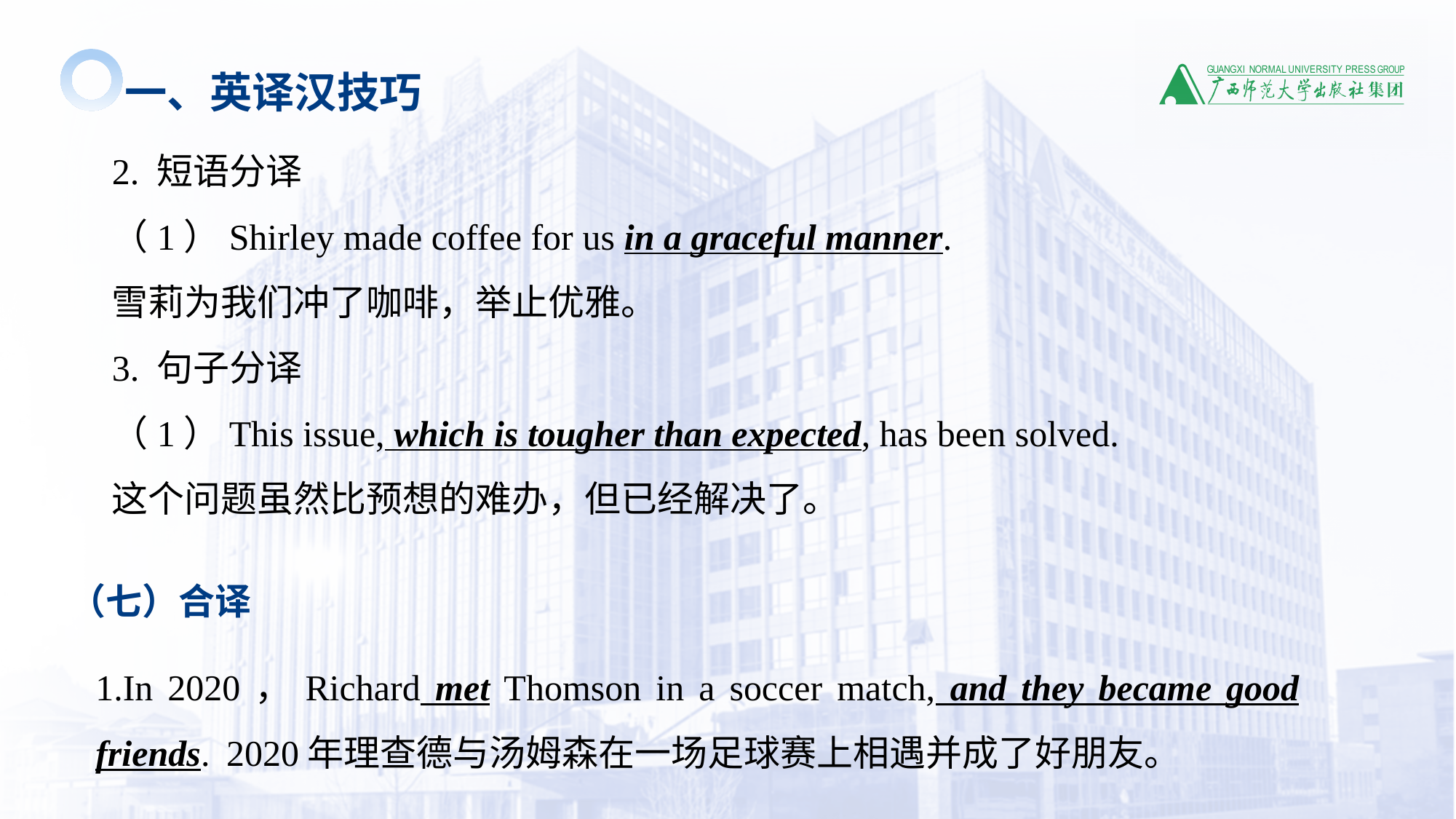

一、英译汉技巧
2. 短语分译
（1）Shirley made coffee for us in a graceful manner.
雪莉为我们冲了咖啡，举止优雅。
3. 句子分译
（1）This issue, which is tougher than expected, has been solved.
这个问题虽然比预想的难办，但已经解决了。
（七）合译
1.In 2020，Richard met Thomson in a soccer match, and they became good friends.  2020年理查德与汤姆森在一场足球赛上相遇并成了好朋友。